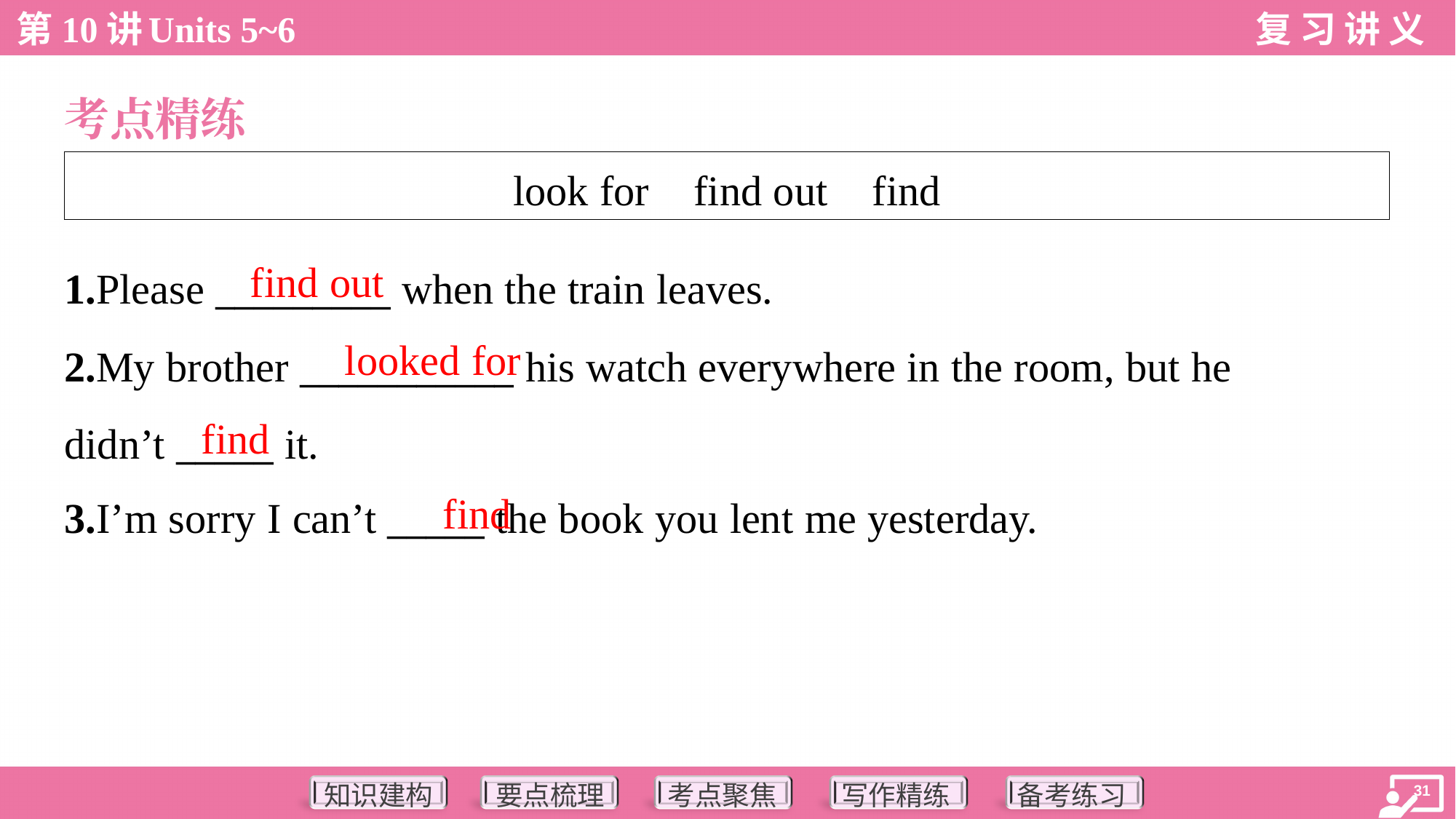

考点精练
| look for find out find |
| --- |
find out
1.Please _________ when the train leaves.
2.My brother ___________ his watch everywhere in the room, but he
didn’t _____ it.
3.I’m sorry I can’t _____ the book you lent me yesterday.
looked for
find
find